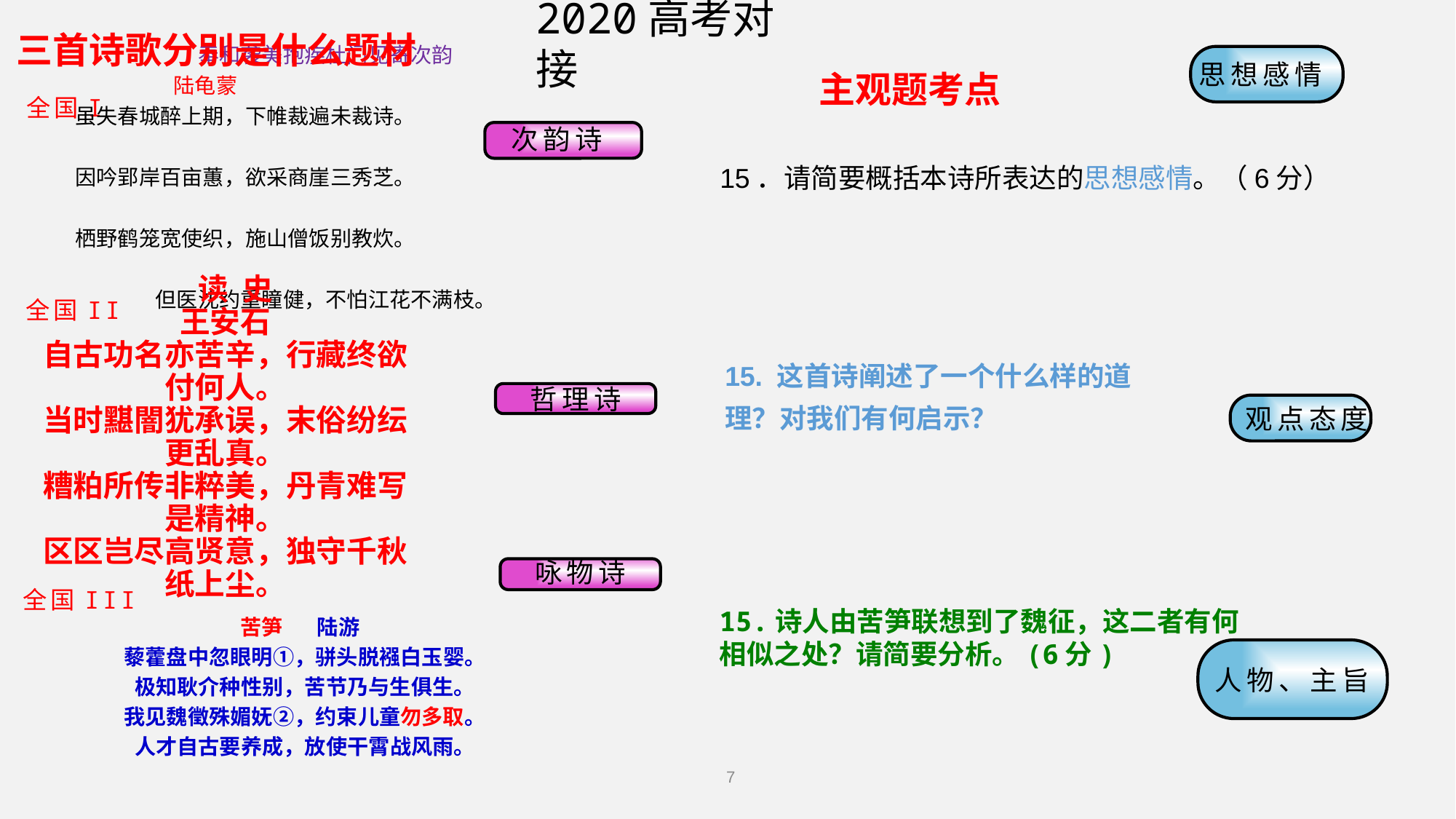

2020高考对接
三首诗歌分别是什么题材

思想感情
主观题考点
奉和袭美抱疾杜门见寄次韵
 陆龟蒙
虽失春城醉上期，下帷裁遍未裁诗。
因吟郢岸百亩蕙，欲采商崖三秀芝。
栖野鹤笼宽使织，施山僧饭别教炊。
但医沈约重瞳健，不怕江花不满枝。

全国I
次韵诗

15．请简要概括本诗所表达的思想感情。（6分）
全国II
  读  史
王安石
自古功名亦苦辛，行藏终欲付何人。
当时黮闇犹承误，末俗纷纭更乱真。
糟粕所传非粹美，丹青难写是精神。
区区岂尽高贤意，独守千秋纸上尘。

15. 这首诗阐述了一个什么样的道理？对我们有何启示？

哲理诗

观点态度
咏物诗

全国III
15.诗人由苦笋联想到了魏征，这二者有何相似之处？请简要分析。(6分)
苦笋       陆游
藜藿盘中忽眼明①，骈头脱襁白玉婴。
极知耿介种性别，苦节乃与生俱生。
我见魏徵殊媚妩②，约束儿童勿多取。
人才自古要养成，放使干霄战风雨。

人物、主旨
7